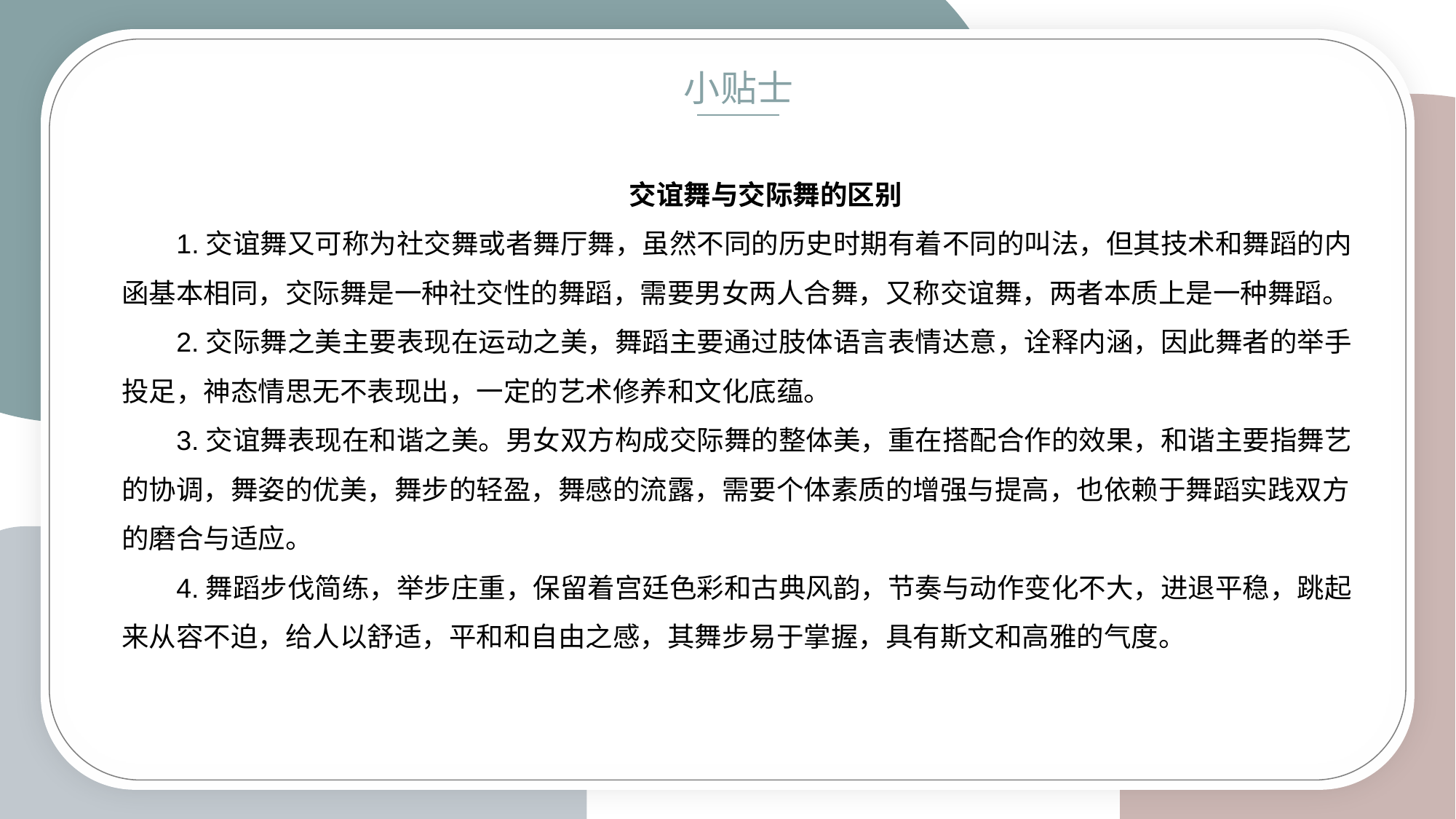

小贴士

交谊舞与交际舞的区别
1.交谊舞又可称为社交舞或者舞厅舞，虽然不同的历史时期有着不同的叫法，但其技术和舞蹈的内函基本相同，交际舞是一种社交性的舞蹈，需要男女两人合舞，又称交谊舞，两者本质上是一种舞蹈。
2.交际舞之美主要表现在运动之美，舞蹈主要通过肢体语言表情达意，诠释内涵，因此舞者的举手投足，神态情思无不表现出，一定的艺术修养和文化底蕴。
3.交谊舞表现在和谐之美。男女双方构成交际舞的整体美，重在搭配合作的效果，和谐主要指舞艺的协调，舞姿的优美，舞步的轻盈，舞感的流露，需要个体素质的增强与提高，也依赖于舞蹈实践双方的磨合与适应。
4.舞蹈步伐简练，举步庄重，保留着宫廷色彩和古典风韵，节奏与动作变化不大，进退平稳，跳起来从容不迫，给人以舒适，平和和自由之感，其舞步易于掌握，具有斯文和高雅的气度。